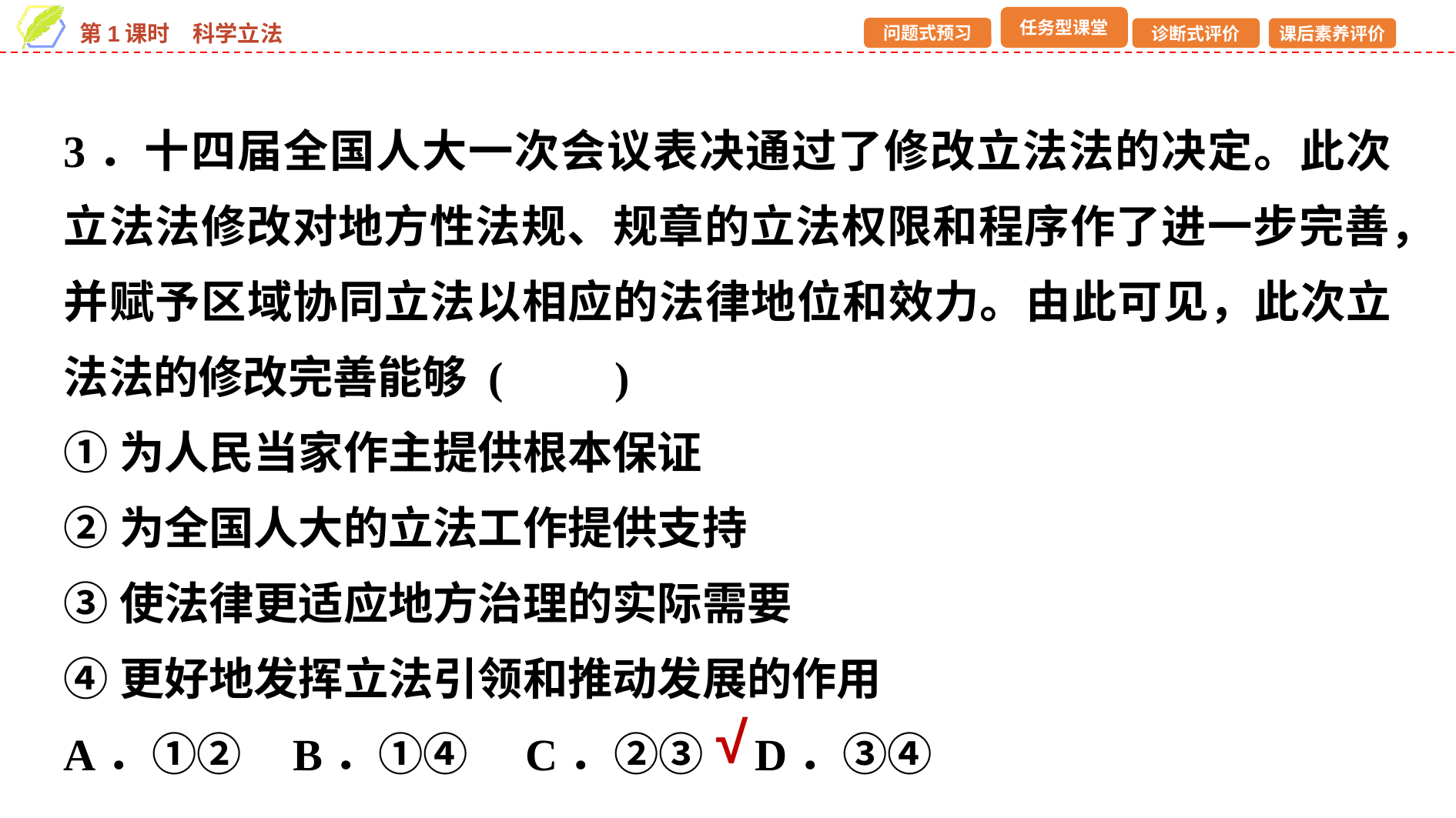

3．十四届全国人大一次会议表决通过了修改立法法的决定。此次立法法修改对地方性法规、规章的立法权限和程序作了进一步完善，并赋予区域协同立法以相应的法律地位和效力。由此可见，此次立法法的修改完善能够 (　　)
①为人民当家作主提供根本保证
②为全国人大的立法工作提供支持
③使法律更适应地方治理的实际需要
④更好地发挥立法引领和推动发展的作用
A．①②    B．①④	C．②③    D．③④
√